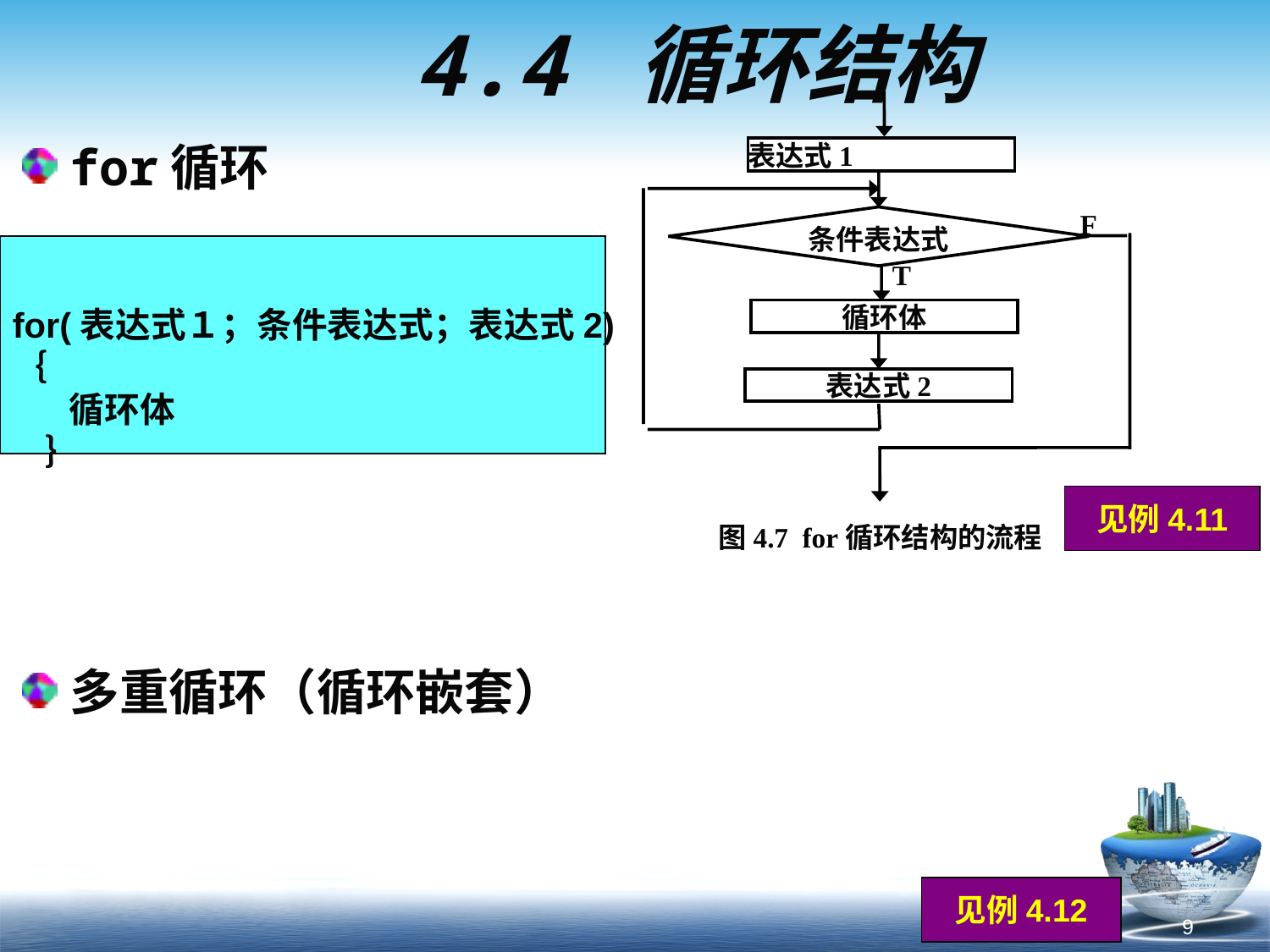

# 4.4 循环结构

表达式1

条件表达式

循环体

表达式2

图4.7  for循环结构的流程

F
T
for循环

多重循环（循环嵌套）

for(表达式１；条件表达式；表达式2)
｛
      循环体
   ｝
见例4.11
见例4.12
9